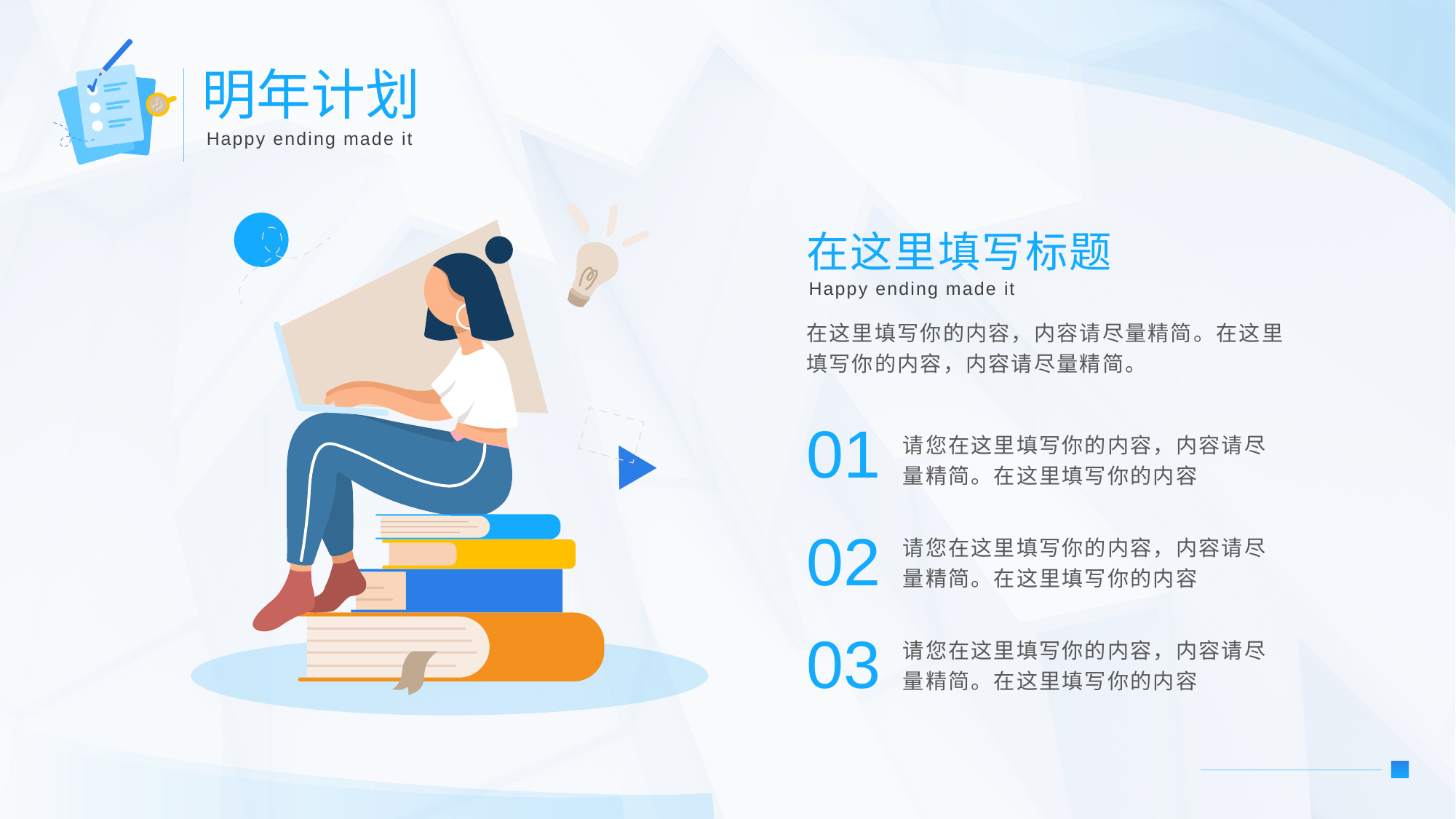

明年计划
Happy ending made it

在这里填写标题
Happy ending made it
在这里填写你的内容，内容请尽量精简。在这里填写你的内容，内容请尽量精简。

01
请您在这里填写你的内容，内容请尽量精简。在这里填写你的内容
02
请您在这里填写你的内容，内容请尽量精简。在这里填写你的内容
03
请您在这里填写你的内容，内容请尽量精简。在这里填写你的内容